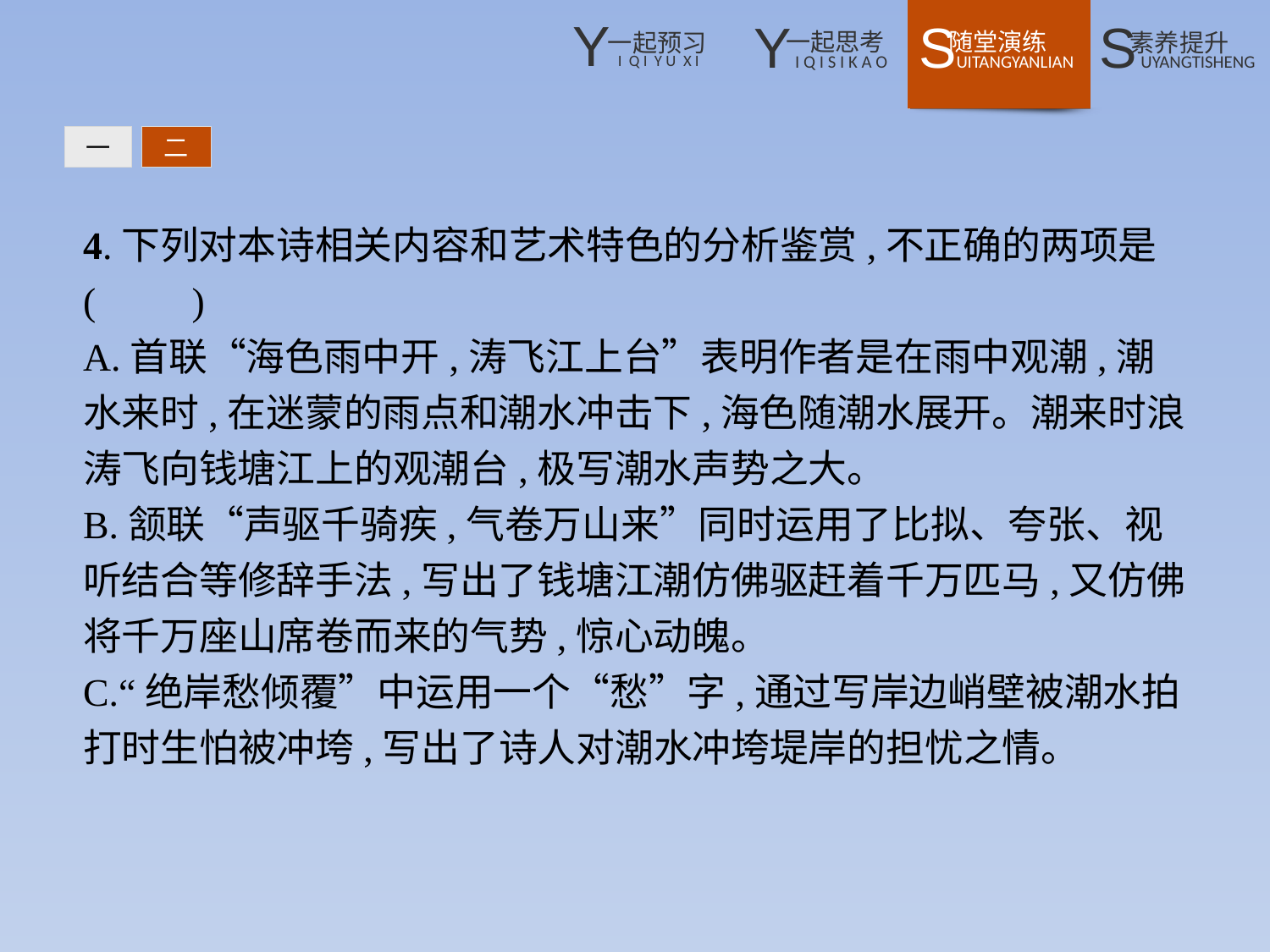

一
二
4.下列对本诗相关内容和艺术特色的分析鉴赏,不正确的两项是(　　)
A.首联“海色雨中开,涛飞江上台”表明作者是在雨中观潮,潮水来时,在迷蒙的雨点和潮水冲击下,海色随潮水展开。潮来时浪涛飞向钱塘江上的观潮台,极写潮水声势之大。
B.颔联“声驱千骑疾,气卷万山来”同时运用了比拟、夸张、视听结合等修辞手法,写出了钱塘江潮仿佛驱赶着千万匹马,又仿佛将千万座山席卷而来的气势,惊心动魄。
C.“绝岸愁倾覆”中运用一个“愁”字,通过写岸边峭壁被潮水拍打时生怕被冲垮,写出了诗人对潮水冲垮堤岸的担忧之情。